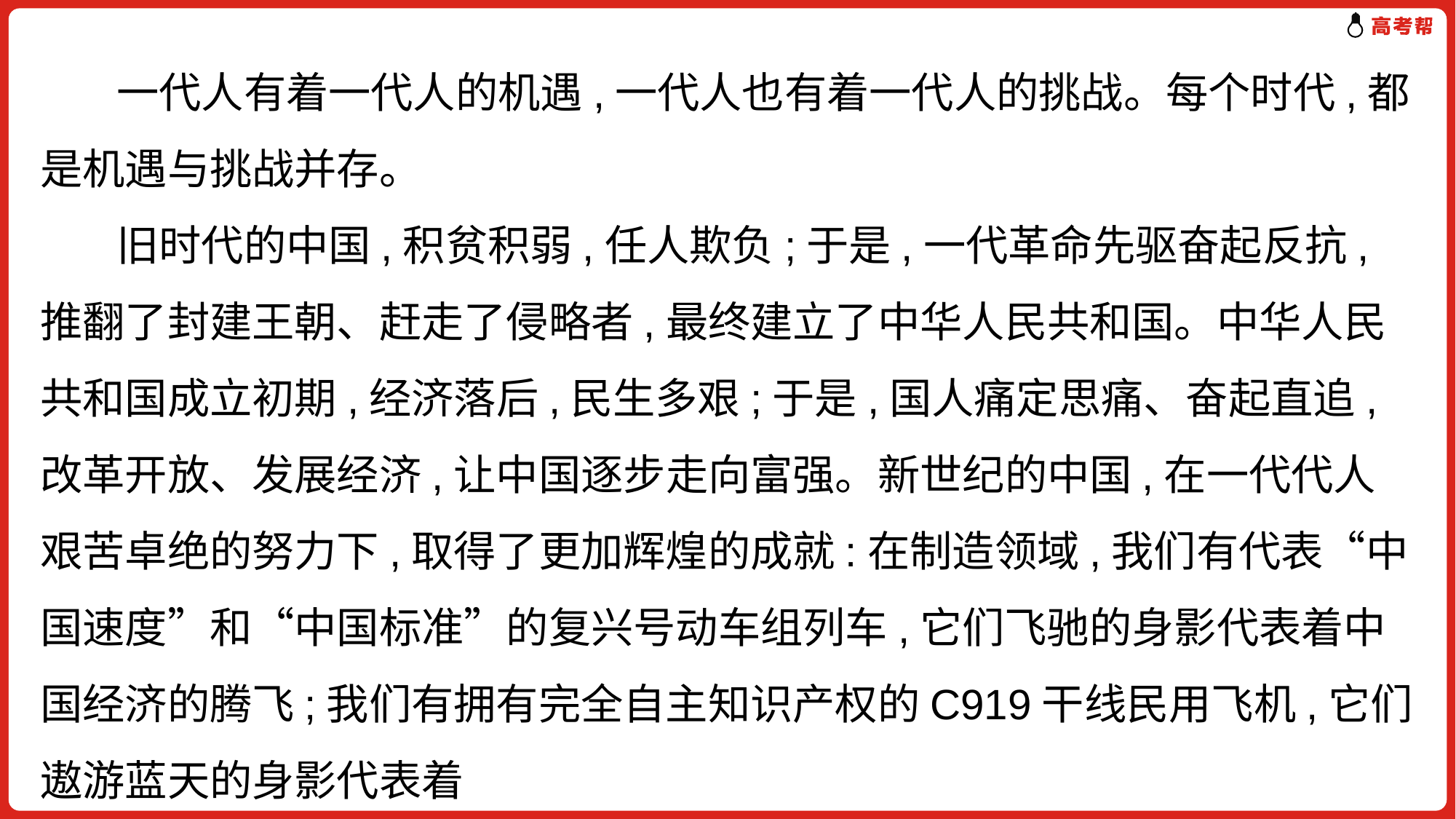

一代人有着一代人的机遇,一代人也有着一代人的挑战。每个时代,都是机遇与挑战并存。
       旧时代的中国,积贫积弱,任人欺负;于是,一代革命先驱奋起反抗,推翻了封建王朝、赶走了侵略者,最终建立了中华人民共和国。中华人民共和国成立初期,经济落后,民生多艰;于是,国人痛定思痛、奋起直追,改革开放、发展经济,让中国逐步走向富强。新世纪的中国,在一代代人艰苦卓绝的努力下,取得了更加辉煌的成就:在制造领域,我们有代表“中国速度”和“中国标准”的复兴号动车组列车,它们飞驰的身影代表着中国经济的腾飞;我们有拥有完全自主知识产权的C919干线民用飞机,它们遨游蓝天的身影代表着